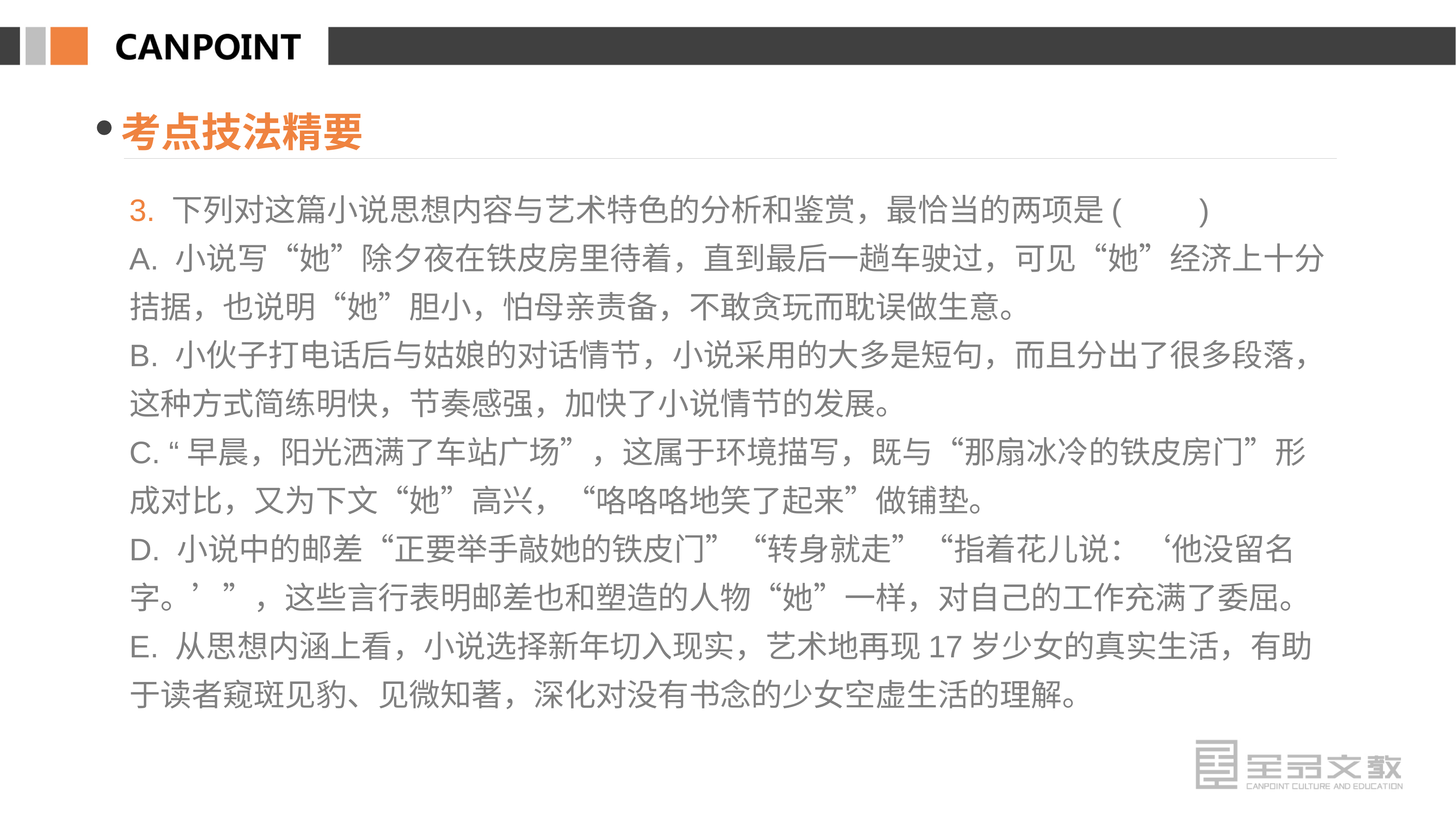

考点技法精要

3. 下列对这篇小说思想内容与艺术特色的分析和鉴赏，最恰当的两项是(　　)
A. 小说写“她”除夕夜在铁皮房里待着，直到最后一趟车驶过，可见“她”经济上十分拮据，也说明“她”胆小，怕母亲责备，不敢贪玩而耽误做生意。
B. 小伙子打电话后与姑娘的对话情节，小说采用的大多是短句，而且分出了很多段落，这种方式简练明快，节奏感强，加快了小说情节的发展。
C. “早晨，阳光洒满了车站广场”，这属于环境描写，既与“那扇冰冷的铁皮房门”形成对比，又为下文“她”高兴，“咯咯咯地笑了起来”做铺垫。
D. 小说中的邮差“正要举手敲她的铁皮门”“转身就走”“指着花儿说：‘他没留名字。’”，这些言行表明邮差也和塑造的人物“她”一样，对自己的工作充满了委屈。
E. 从思想内涵上看，小说选择新年切入现实，艺术地再现17岁少女的真实生活，有助于读者窥斑见豹、见微知著，深化对没有书念的少女空虚生活的理解。